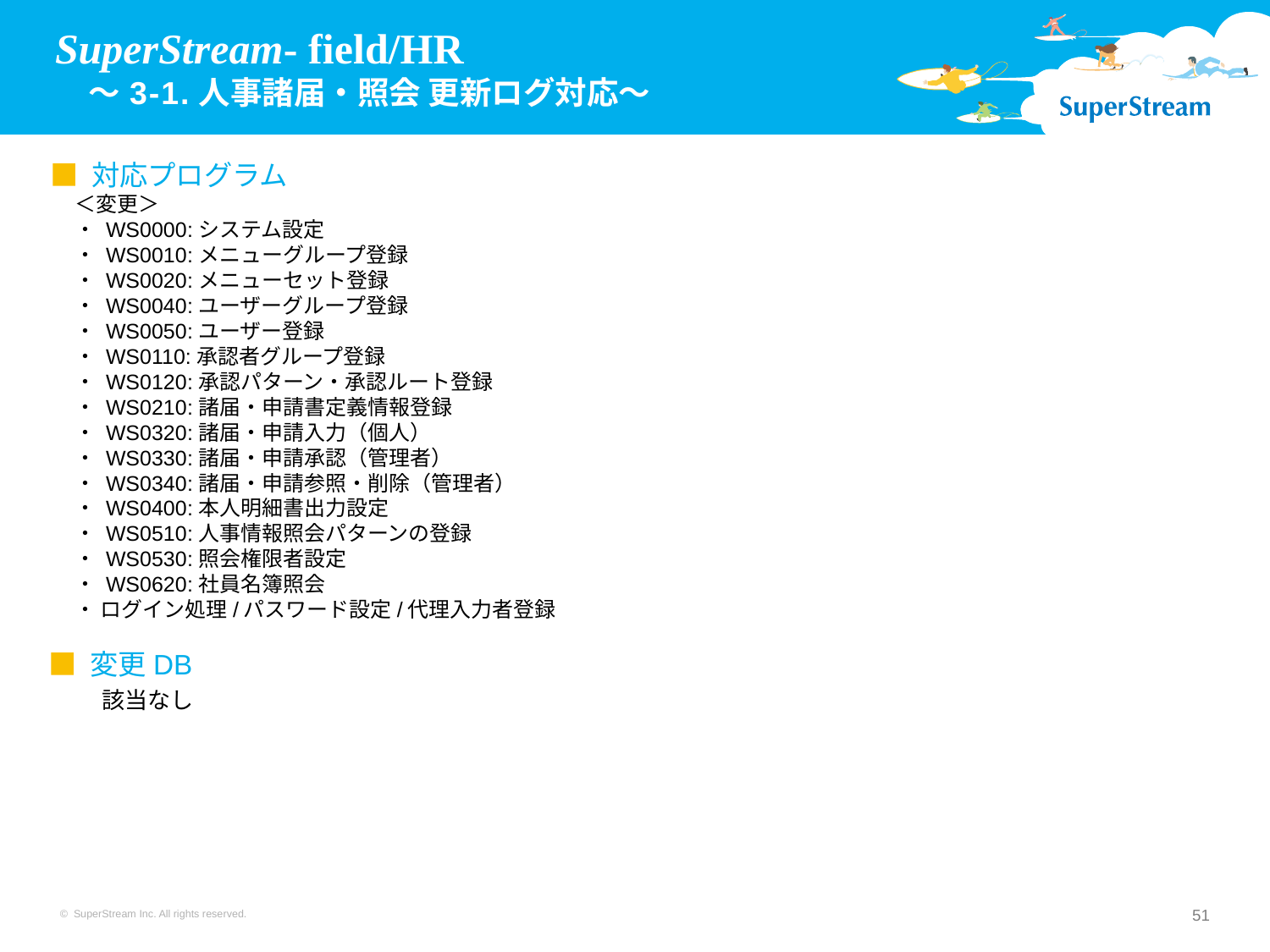

# SuperStream- field/HR 　～3-1.人事諸届・照会 更新ログ対応～
■ 対応プログラム
＜変更＞
・ WS0000:システム設定
・ WS0010:メニューグループ登録
・ WS0020:メニューセット登録
・ WS0040:ユーザーグループ登録
・ WS0050:ユーザー登録
・ WS0110:承認者グループ登録
・ WS0120:承認パターン・承認ルート登録
・ WS0210:諸届・申請書定義情報登録
・ WS0320:諸届・申請入力（個人）
・ WS0330:諸届・申請承認（管理者）
・ WS0340:諸届・申請参照・削除（管理者）
・ WS0400:本人明細書出力設定
・ WS0510:人事情報照会パターンの登録
・ WS0530:照会権限者設定
・ WS0620:社員名簿照会
・ ログイン処理/パスワード設定/代理入力者登録

■ 変更DB
該当なし
©  SuperStream Inc. All rights reserved.
51